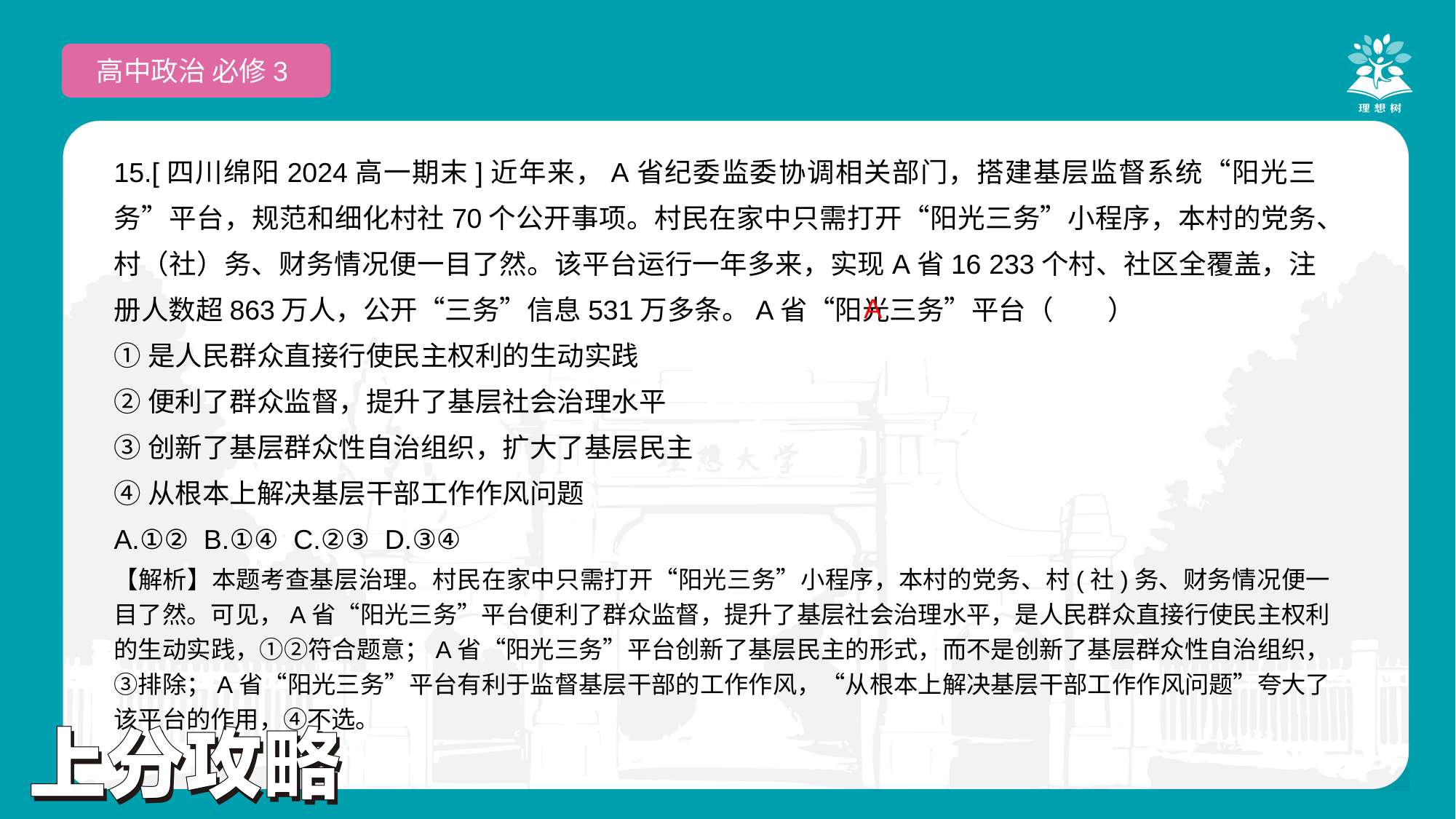

高中政治 必修3
15.[四川绵阳2024高一期末]近年来，A省纪委监委协调相关部门，搭建基层监督系统“阳光三务”平台，规范和细化村社70个公开事项。村民在家中只需打开“阳光三务”小程序，本村的党务、村（社）务、财务情况便一目了然。该平台运行一年多来，实现A省16 233个村、社区全覆盖，注册人数超863万人，公开“三务”信息531万多条。A省“阳光三务”平台（　　）
①是人民群众直接行使民主权利的生动实践
②便利了群众监督，提升了基层社会治理水平
③创新了基层群众性自治组织，扩大了基层民主
④从根本上解决基层干部工作作风问题
A.①②  B.①④  C.②③  D.③④
A
【解析】本题考查基层治理。村民在家中只需打开“阳光三务”小程序，本村的党务、村(社)务、财务情况便一目了然。可见，A省“阳光三务”平台便利了群众监督，提升了基层社会治理水平，是人民群众直接行使民主权利的生动实践，①②符合题意；A省“阳光三务”平台创新了基层民主的形式，而不是创新了基层群众性自治组织，③排除；A省“阳光三务”平台有利于监督基层干部的工作作风，“从根本上解决基层干部工作作风问题”夸大了该平台的作用，④不选。